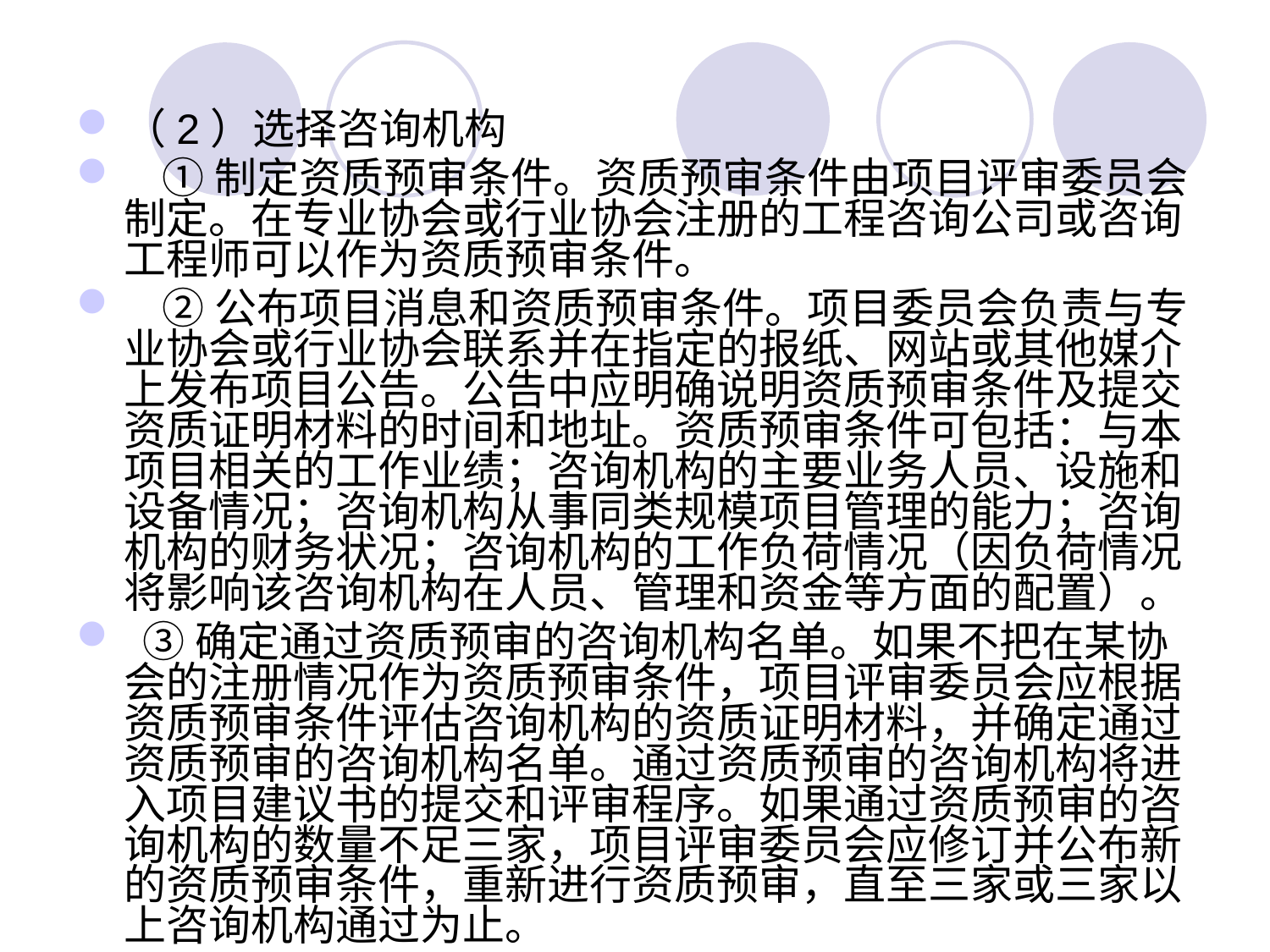

（2）选择咨询机构
    ①制定资质预审条件。资质预审条件由项目评审委员会制定。在专业协会或行业协会注册的工程咨询公司或咨询工程师可以作为资质预审条件。
    ②公布项目消息和资质预审条件。项目委员会负责与专业协会或行业协会联系并在指定的报纸、网站或其他媒介上发布项目公告。公告中应明确说明资质预审条件及提交资质证明材料的时间和地址。资质预审条件可包括：与本项目相关的工作业绩；咨询机构的主要业务人员、设施和设备情况；咨询机构从事同类规模项目管理的能力；咨询机构的财务状况；咨询机构的工作负荷情况（因负荷情况将影响该咨询机构在人员、管理和资金等方面的配置）。
  ③确定通过资质预审的咨询机构名单。如果不把在某协会的注册情况作为资质预审条件，项目评审委员会应根据资质预审条件评估咨询机构的资质证明材料，并确定通过资质预审的咨询机构名单。通过资质预审的咨询机构将进入项目建议书的提交和评审程序。如果通过资质预审的咨询机构的数量不足三家，项目评审委员会应修订并公布新的资质预审条件，重新进行资质预审，直至三家或三家以上咨询机构通过为止。